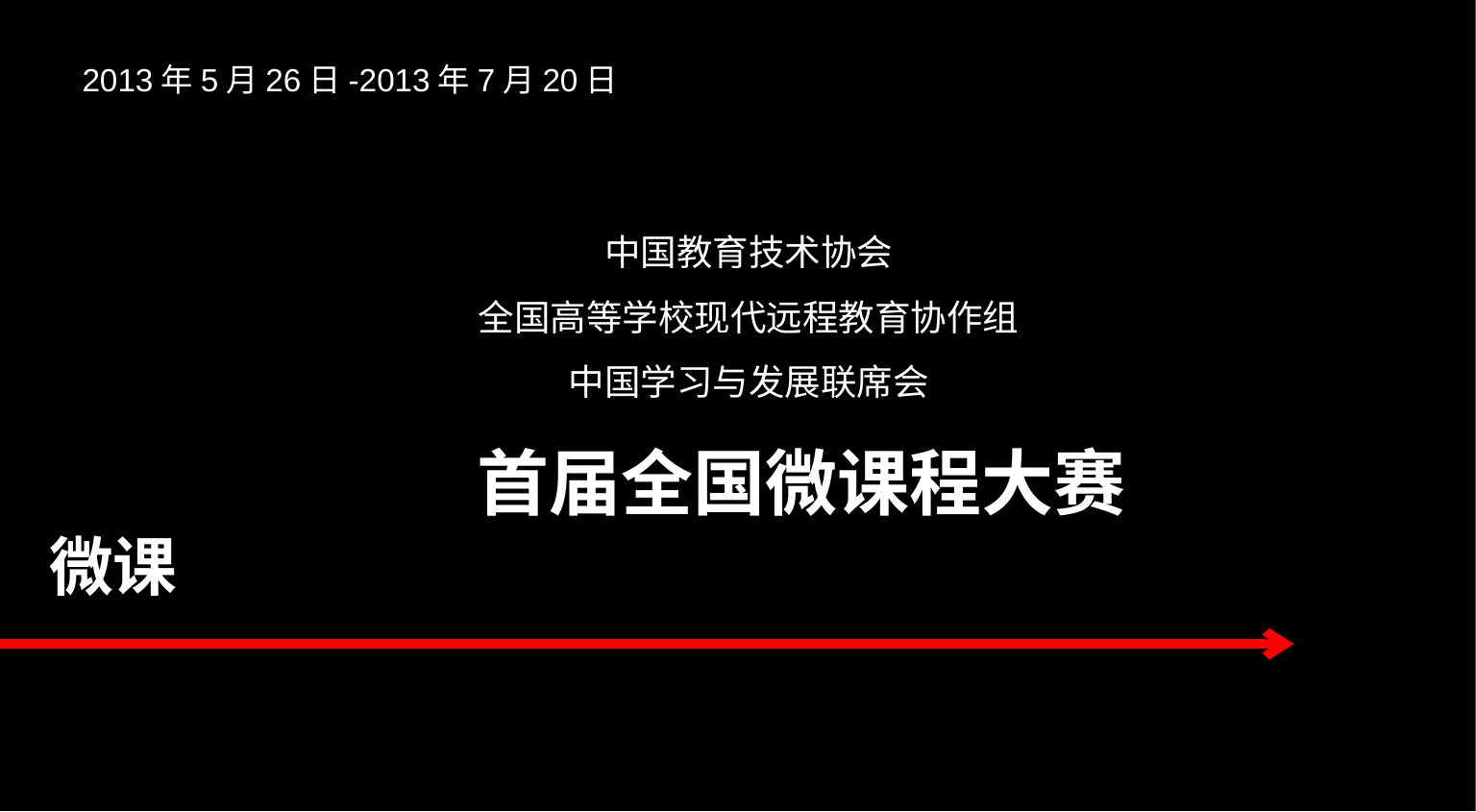

2013年5月26日-2013年7月20日
中国教育技术协会
全国高等学校现代远程教育协作组
中国学习与发展联席会
首届全国微课程大赛
微课